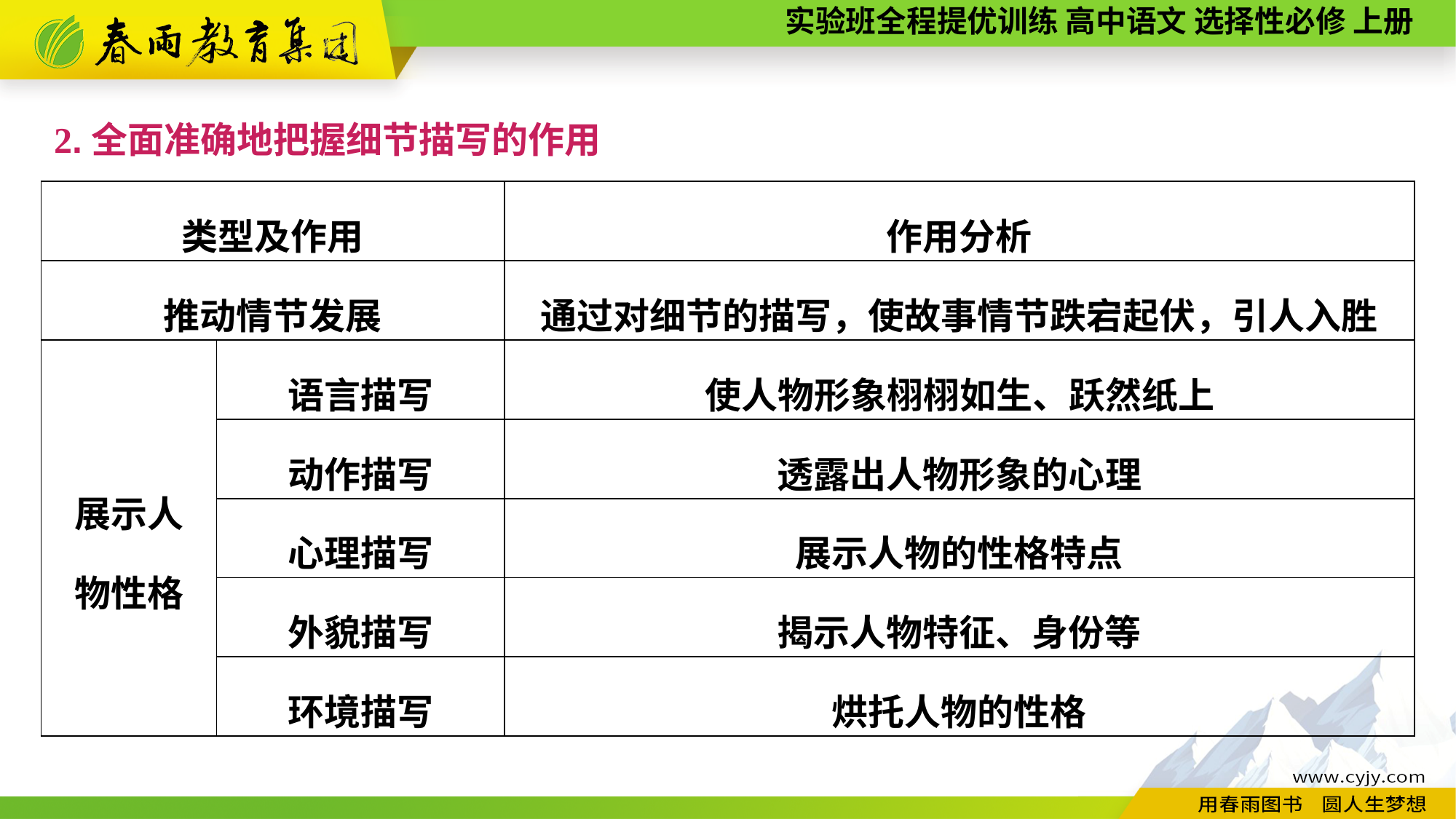

2.全面准确地把握细节描写的作用
| 类型及作用 |  | 作用分析 |
| --- | --- | --- |
| 推动情节发展 |  | 通过对细节的描写，使故事情节跌宕起伏，引人入胜 |
| 展示人 物性格 | 语言描写 | 使人物形象栩栩如生、跃然纸上 |
|  | 动作描写 | 透露出人物形象的心理 |
|  | 心理描写 | 展示人物的性格特点 |
|  | 外貌描写 | 揭示人物特征、身份等 |
|  | 环境描写 | 烘托人物的性格 |